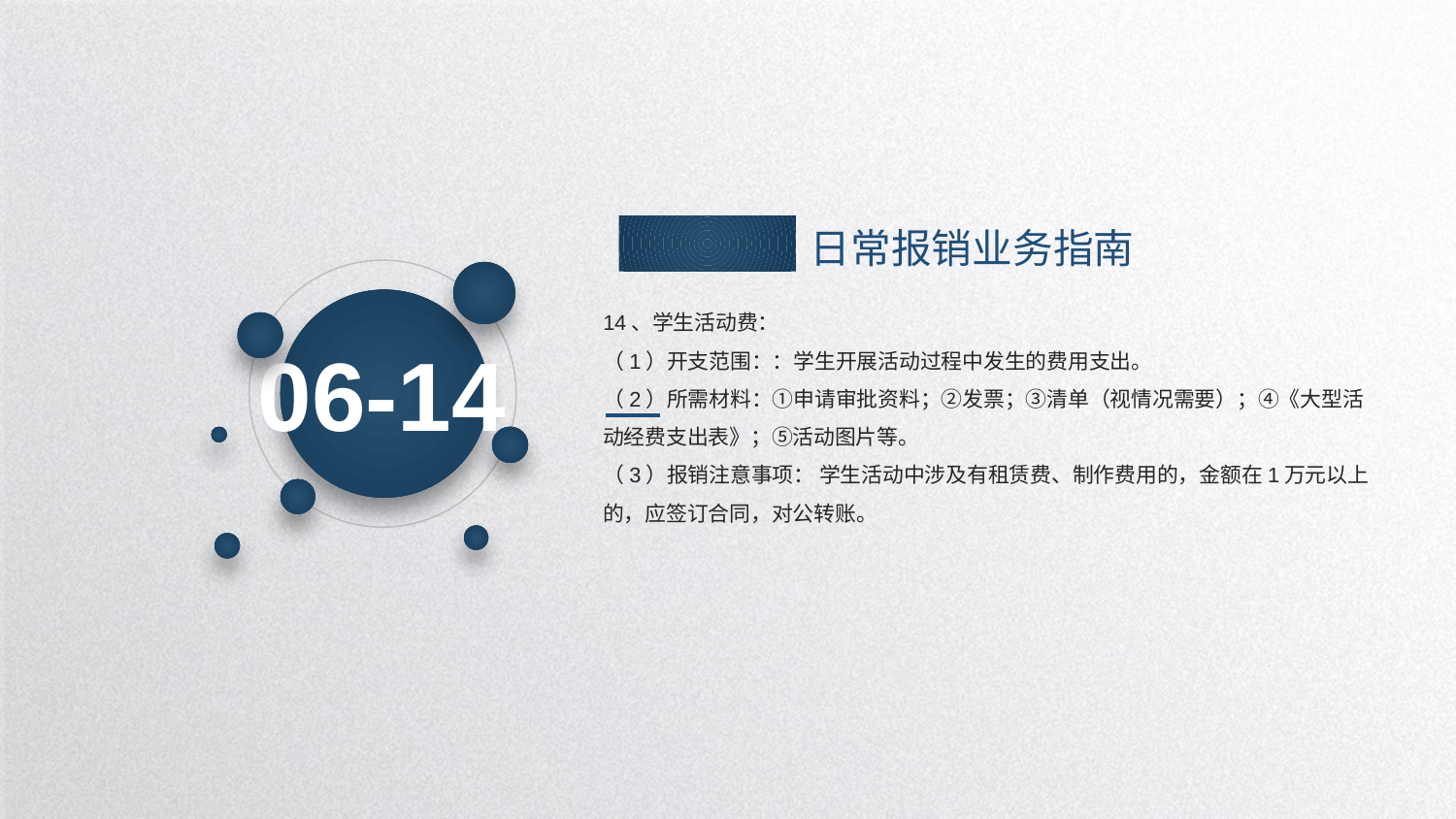

日常报销业务指南

14、学生活动费：
（1）开支范围：：学生开展活动过程中发生的费用支出。
（2）所需材料：①申请审批资料；②发票；③清单（视情况需要）；④《大型活动经费支出表》；⑤活动图片等。
（3）报销注意事项： 学生活动中涉及有租赁费、制作费用的，金额在1万元以上的，应签订合同，对公转账。

06-14